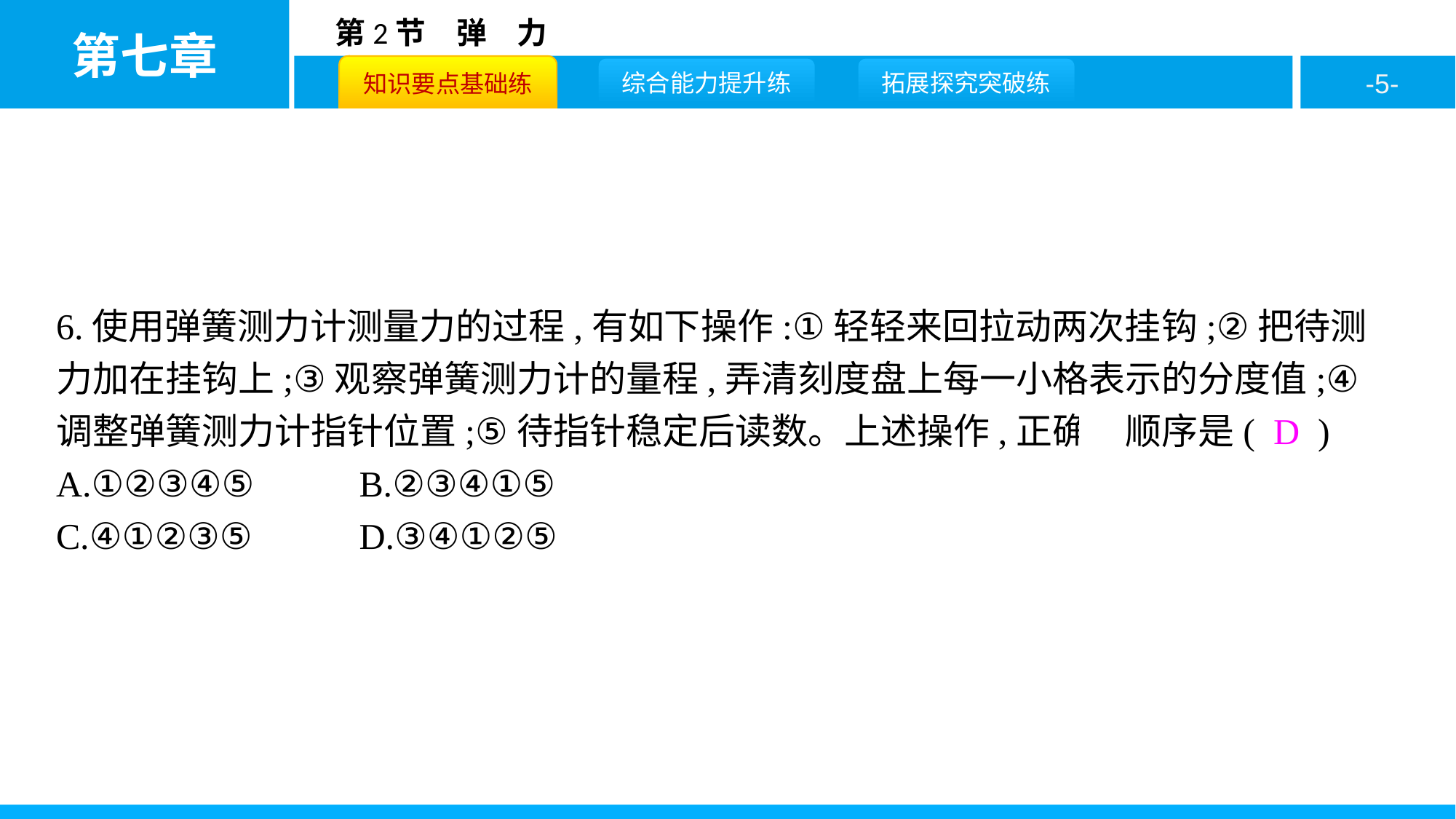

6.使用弹簧测力计测量力的过程,有如下操作:①轻轻来回拉动两次挂钩;②把待测力加在挂钩上;③观察弹簧测力计的量程,弄清刻度盘上每一小格表示的分度值;④调整弹簧测力计指针位置;⑤待指针稳定后读数。上述操作,正确的顺序是(  D  )
A.①②③④⑤		B.②③④①⑤
C.④①②③⑤		D.③④①②⑤